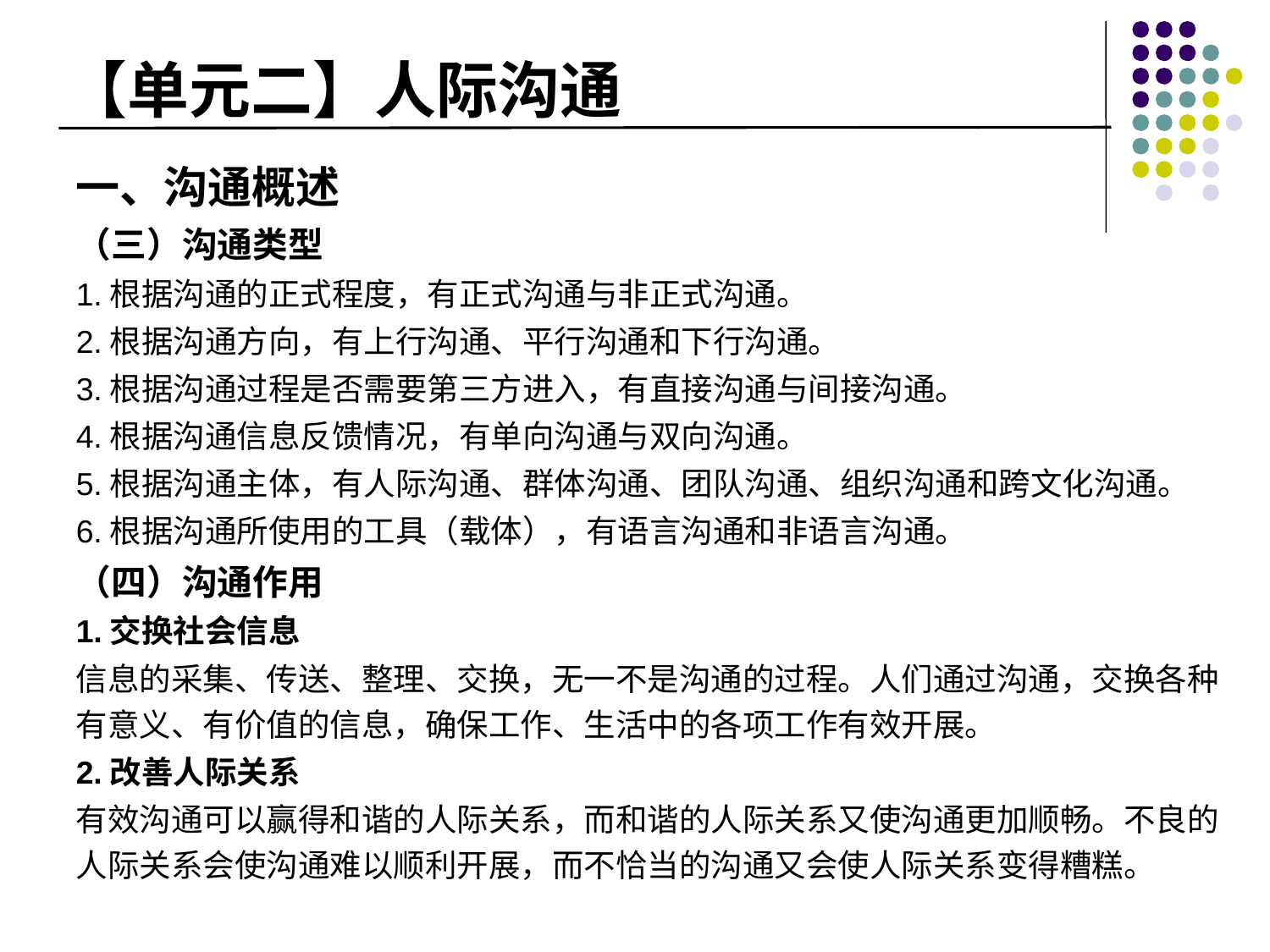

# 【单元二】人际沟通
一、沟通概述
（三）沟通类型
1.根据沟通的正式程度，有正式沟通与非正式沟通。
2.根据沟通方向，有上行沟通、平行沟通和下行沟通。
3.根据沟通过程是否需要第三方进入，有直接沟通与间接沟通。
4.根据沟通信息反馈情况，有单向沟通与双向沟通。
5.根据沟通主体，有人际沟通、群体沟通、团队沟通、组织沟通和跨文化沟通。
6.根据沟通所使用的工具（载体），有语言沟通和非语言沟通。
（四）沟通作用
1.交换社会信息
信息的采集、传送、整理、交换，无一不是沟通的过程。人们通过沟通，交换各种有意义、有价值的信息，确保工作、生活中的各项工作有效开展。
2.改善人际关系
有效沟通可以赢得和谐的人际关系，而和谐的人际关系又使沟通更加顺畅。不良的人际关系会使沟通难以顺利开展，而不恰当的沟通又会使人际关系变得糟糕。